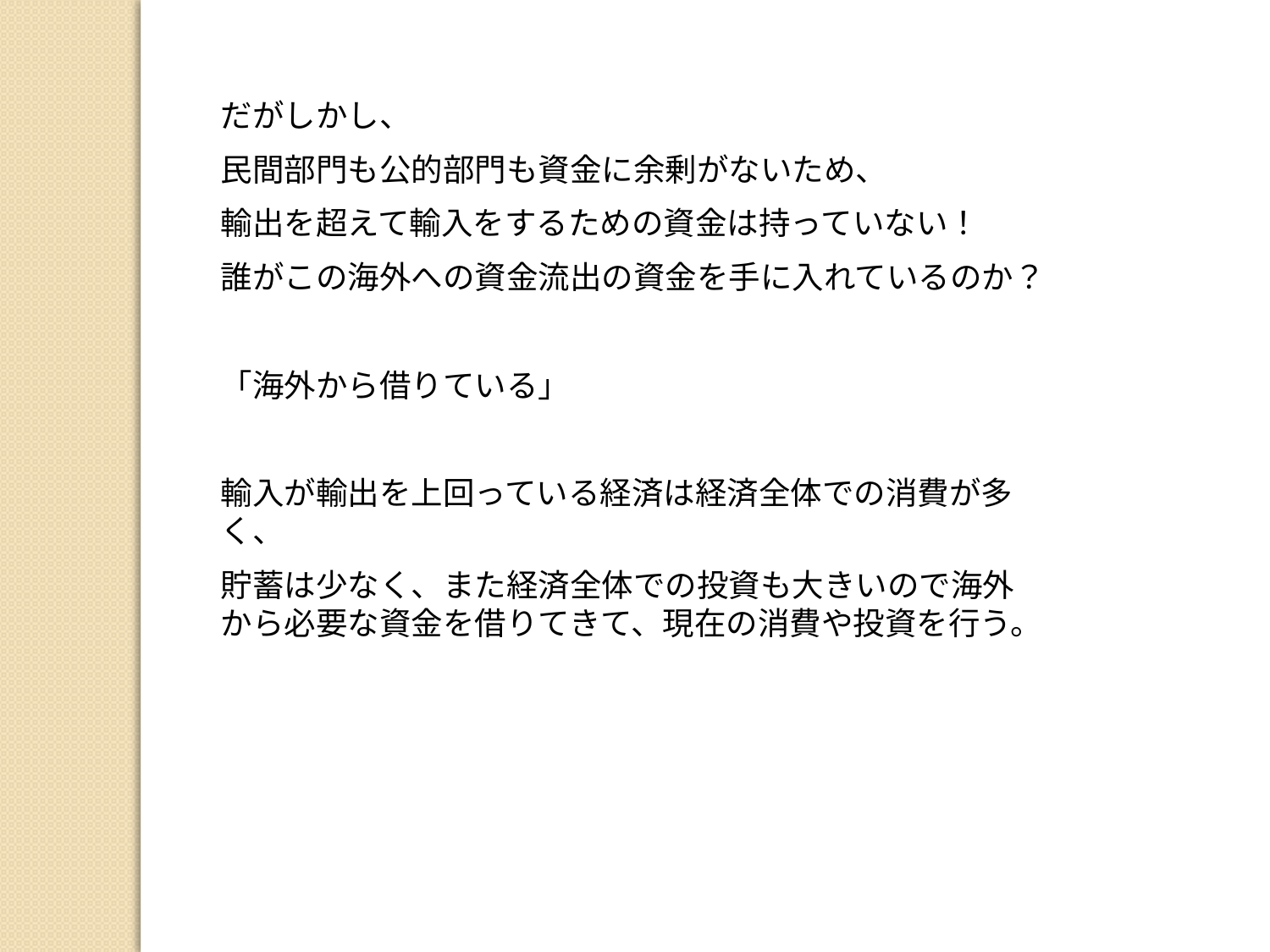

だがしかし、
民間部門も公的部門も資金に余剰がないため、
輸出を超えて輸入をするための資金は持っていない！
誰がこの海外への資金流出の資金を手に入れているのか？

「海外から借りている」

輸入が輸出を上回っている経済は経済全体での消費が多く、
貯蓄は少なく、また経済全体での投資も大きいので海外から必要な資金を借りてきて、現在の消費や投資を行う。